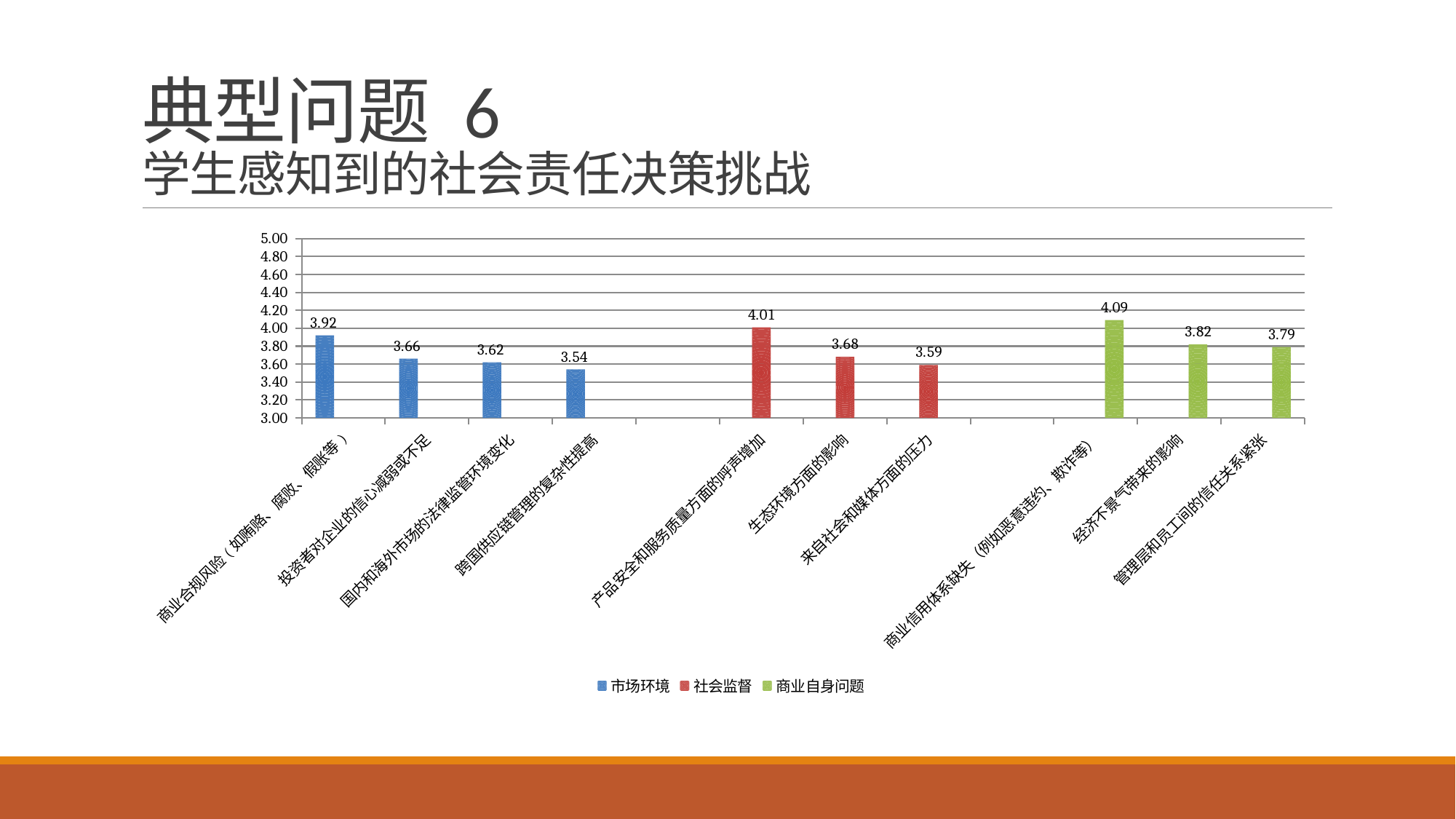

# 典型问题 6 学生感知到的社会责任决策挑战

### Chart

| Category | 市场环境 | 社会监督 | 商业自身问题 |
|---|---|---|---|
| 商业合规风险(如贿赂、腐败、假账等) | 3.92 | None | None |
| 投资者对企业的信心减弱或不足 | 3.66 | None | None |
| 国内和海外市场的法律监管环境变化 | 3.62 | None | None |
| 跨国供应链管理的复杂性提高 | 3.54 | None | None |
|  | None | None | None |
| 产品安全和服务质量方面的呼声增加 | None | 4.01 | None |
| 生态环境方面的影响 | None | 3.68 | None |
| 来自社会和媒体方面的压力 | None | 3.59 | None |
|  | None | None | None |
| 商业信用体系缺失（例如恶意违约、欺诈等） | None | None | 4.09 |
| 经济不景气带来的影响 | None | None | 3.82 |
| 管理层和员工间的信任关系紧张 | None | None | 3.79 |